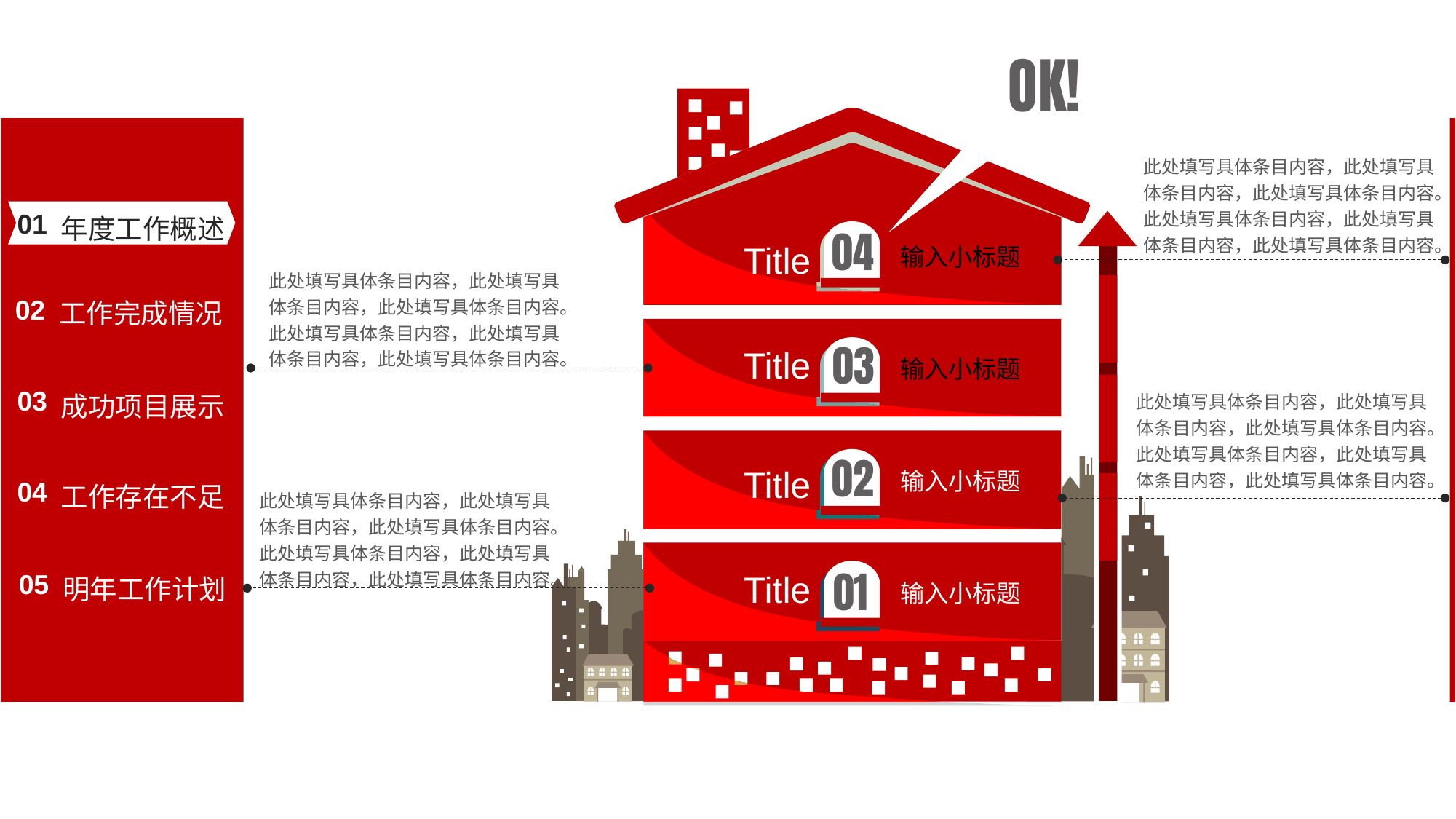

OK!

此处填写具体条目内容，此处填写具体条目内容，此处填写具体条目内容。此处填写具体条目内容，此处填写具体条目内容，此处填写具体条目内容。
年度工作概述

01

04
Title
输入小标题
此处填写具体条目内容，此处填写具体条目内容，此处填写具体条目内容。此处填写具体条目内容，此处填写具体条目内容，此处填写具体条目内容。
工作完成情况
02

03
Title
输入小标题
成功项目展示
03
此处填写具体条目内容，此处填写具体条目内容，此处填写具体条目内容。此处填写具体条目内容，此处填写具体条目内容，此处填写具体条目内容。

02

Title
工作存在不足
输入小标题
04
此处填写具体条目内容，此处填写具体条目内容，此处填写具体条目内容。此处填写具体条目内容，此处填写具体条目内容，此处填写具体条目内容。

明年工作计划
05
Title
01
输入小标题